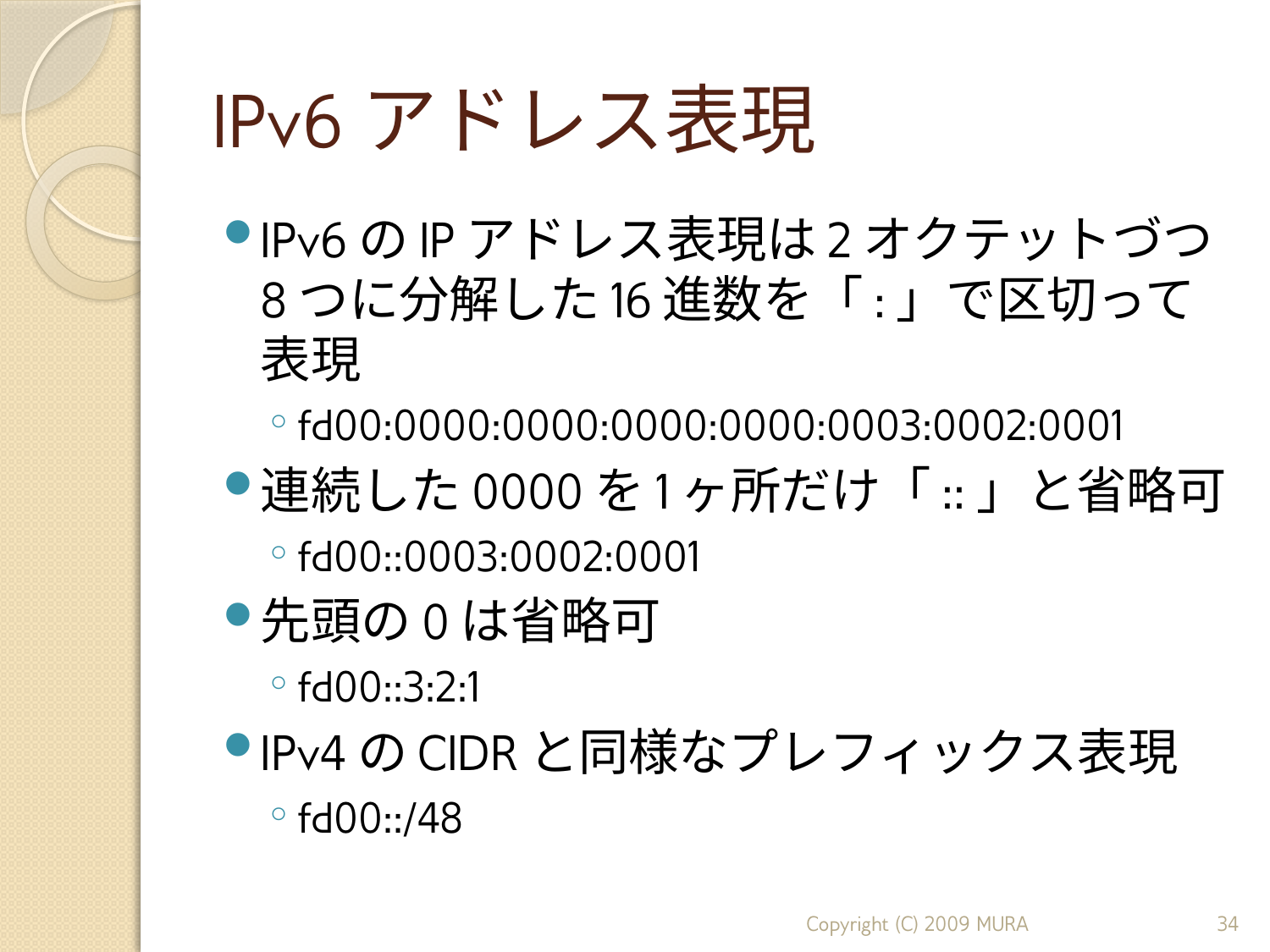

# IPv6アドレス表現
IPv6のIPアドレス表現は2オクテットづつ8つに分解した16進数を「:」で区切って表現
fd00:0000:0000:0000:0000:0003:0002:0001
連続した0000を1ヶ所だけ「::」と省略可
fd00::0003:0002:0001
先頭の0は省略可
fd00::3:2:1
IPv4のCIDRと同様なプレフィックス表現
fd00::/48
Copyright (C) 2009 MURA
34